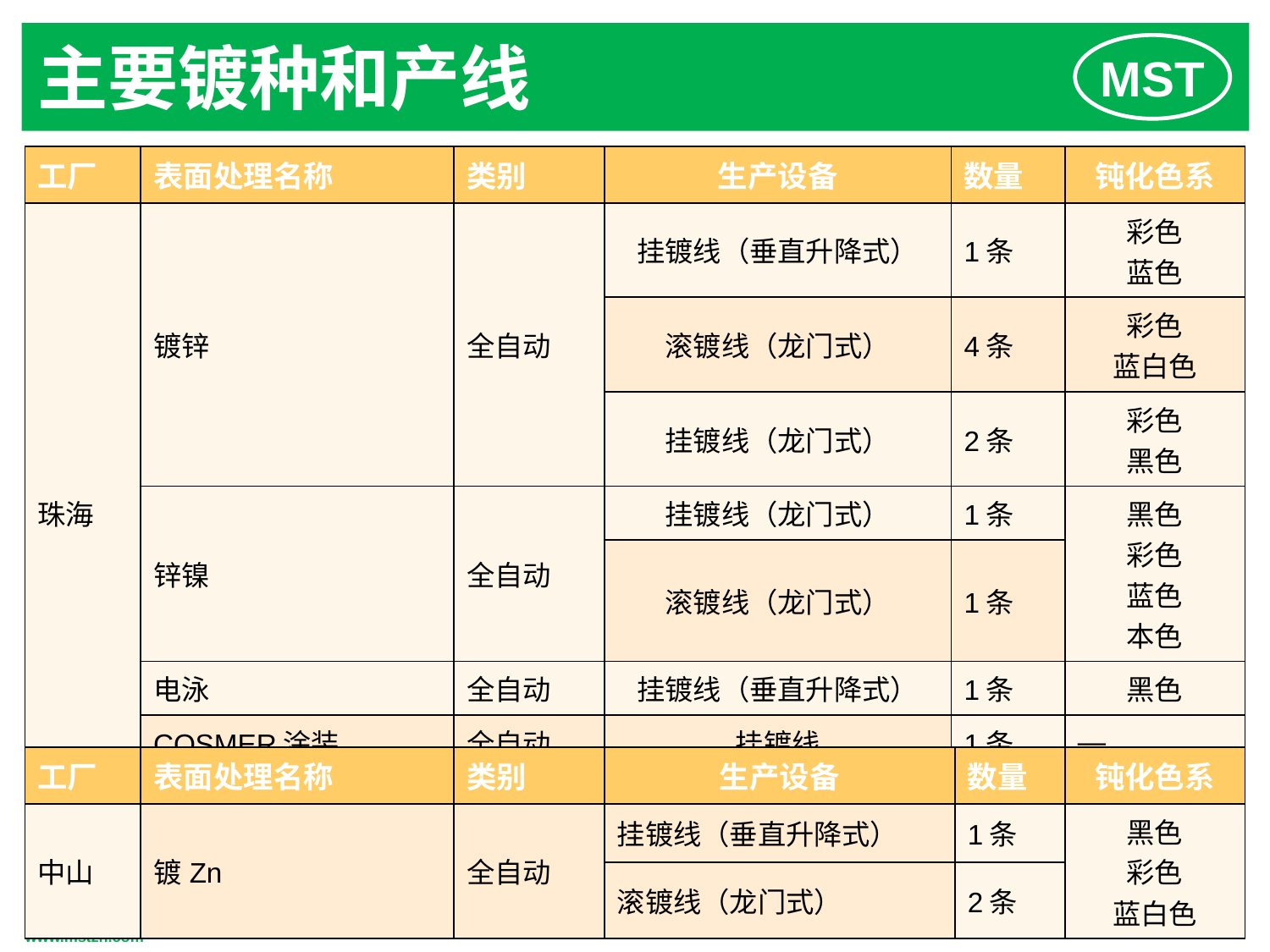

主要镀种和产线
| 工厂 | 表面处理名称 | 类别 | 生产设备 | 数量 | 钝化色系 |
| --- | --- | --- | --- | --- | --- |
| 珠海 | 镀锌 | 全自动 | 挂镀线（垂直升降式） | 1条 | 彩色 蓝色 |
|  |  |  | 滚镀线（龙门式） | 4条 | 彩色 蓝白色 |
|  |  |  | 挂镀线（龙门式） | 2条 | 彩色 黑色 |
|  | 锌镍 | 全自动 | 挂镀线（龙门式） | 1条 | 黑色 彩色 蓝色 本色 |
|  |  |  | 滚镀线（龙门式） | 1条 |  |
|  | 电泳 | 全自动 | 挂镀线（垂直升降式） | 1条 | 黑色 |
|  | COSMER涂装 | 全自动 | 挂镀线 | 1条 | ― |
|  | 化学镍 | 全自动 | 滚镀线（龙门式） | 1条 | ― |
| 工厂 | 表面处理名称 | 类别 | 生产设备 | 数量 | 钝化色系 |
| --- | --- | --- | --- | --- | --- |
| 中山 | 镀Zn | 全自动 | 挂镀线（垂直升降式） | 1条 | 黑色 彩色 蓝白色 |
|  |  |  | 滚镀线（龙门式） | 2条 |  |